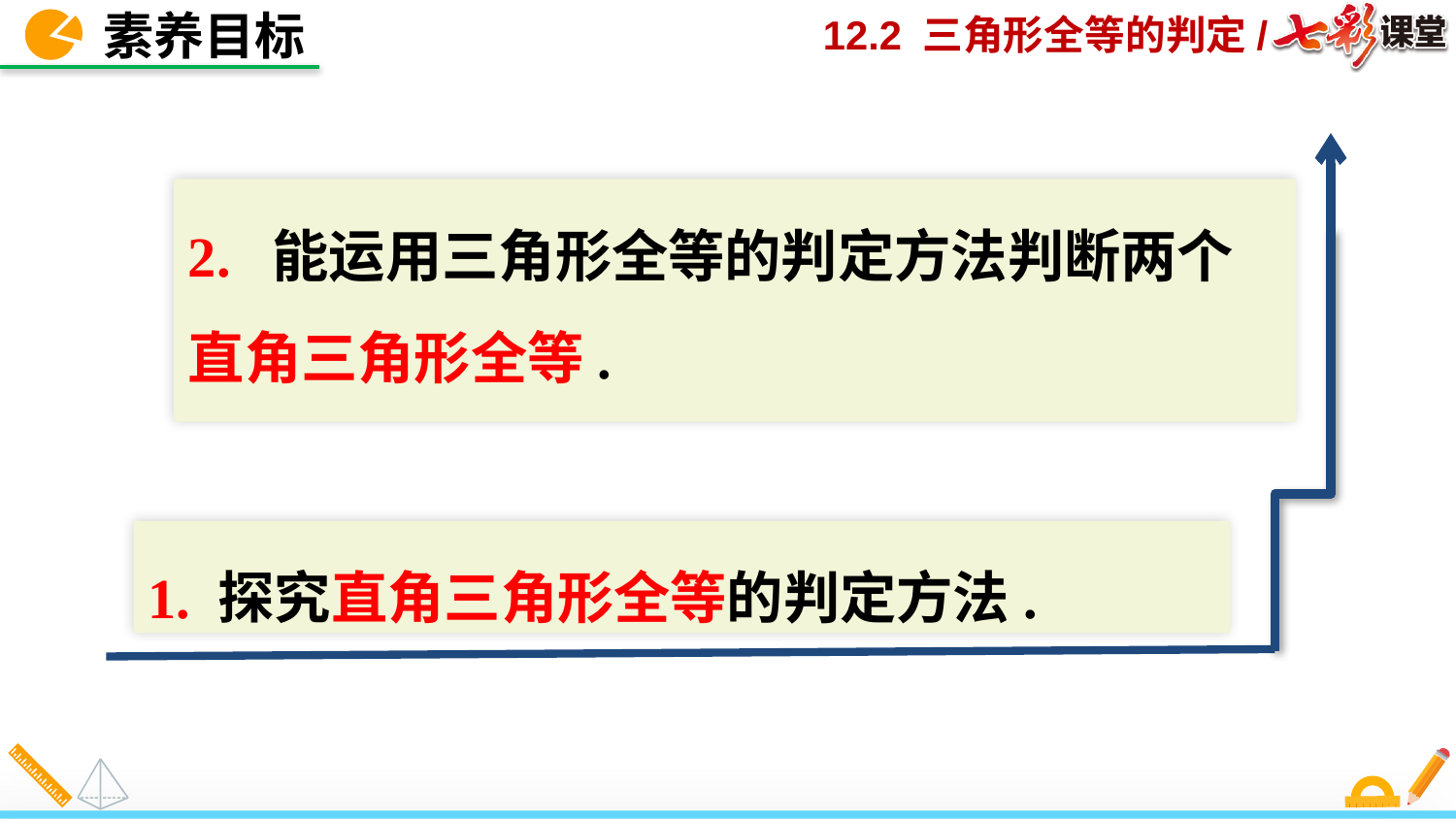

素养目标

2.  能运用三角形全等的判定方法判断两个直角三角形全等.
1. 探究直角三角形全等的判定方法.